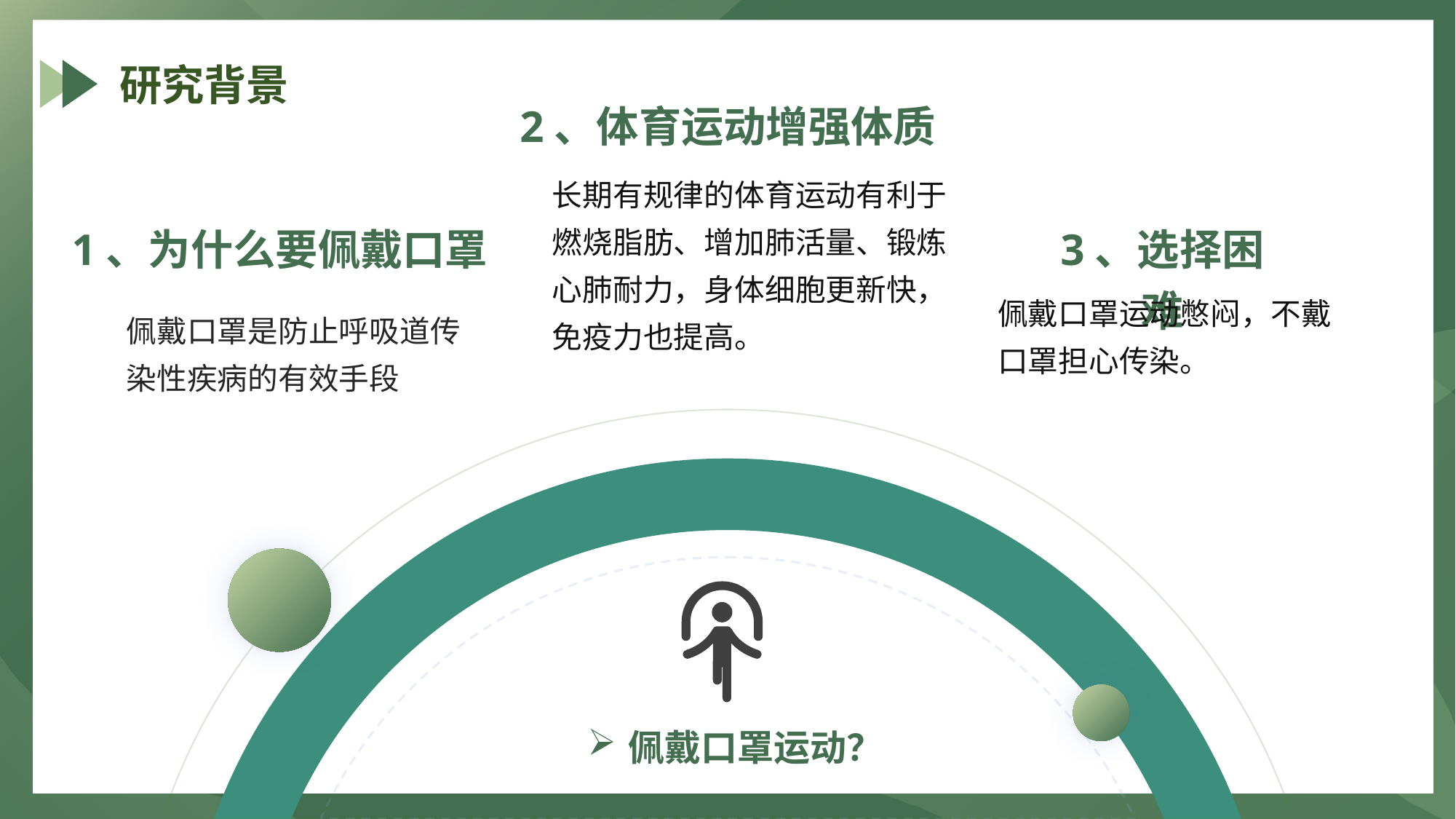

研究背景

2、体育运动增强体质
长期有规律的体育运动有利于燃烧脂肪、增加肺活量、锻炼心肺耐力，身体细胞更新快，免疫力也提高。
1、为什么要佩戴口罩
3、选择困难
佩戴口罩运动憋闷，不戴口罩担心传染。
佩戴口罩是防止呼吸道传染性疾病的有效手段

佩戴口罩运动？